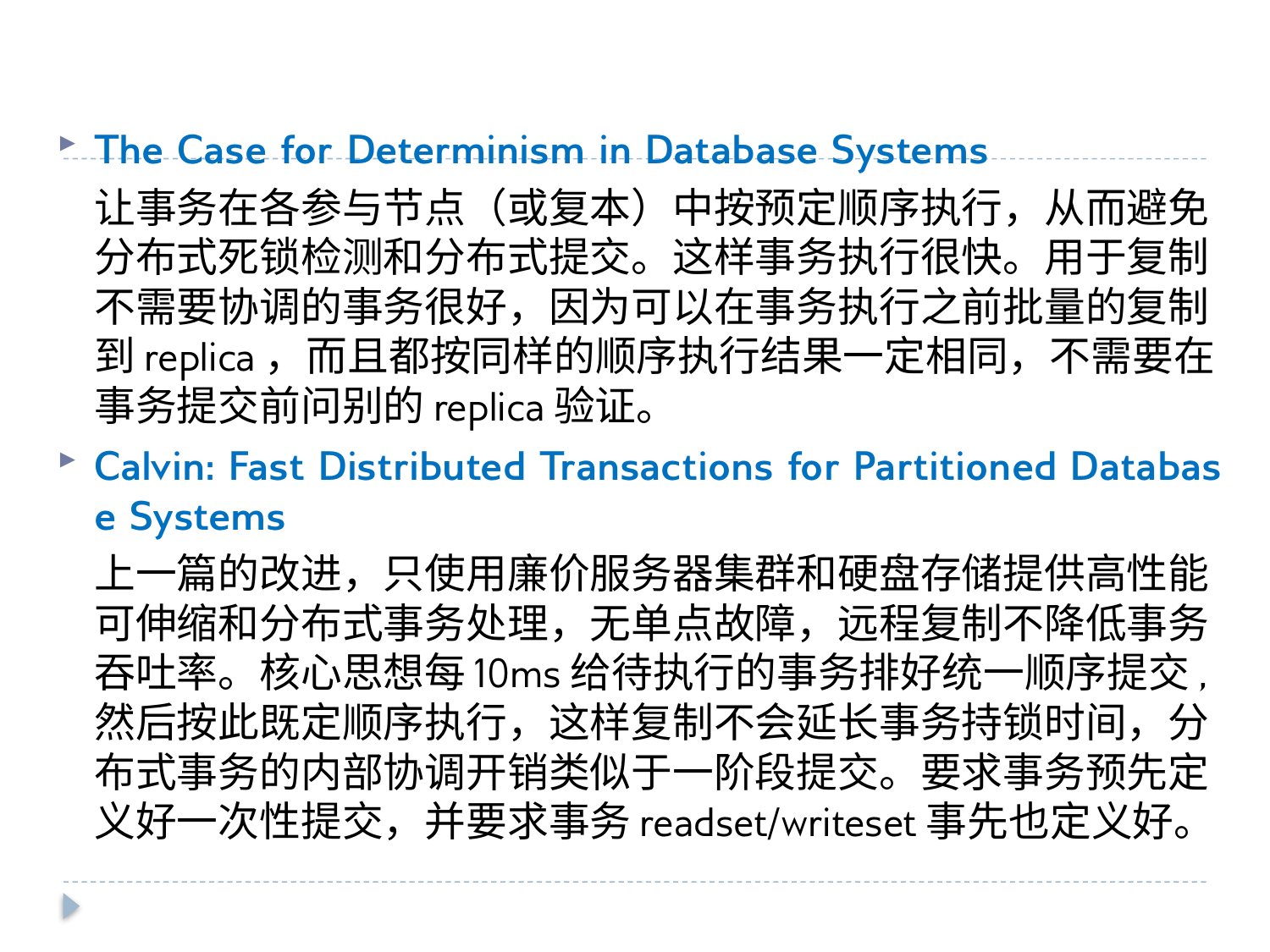

#
The Case for Determinism in Database Systems
   让事务在各参与节点（或复本）中按预定顺序执行，从而避免分布式死锁检测和分布式提交。这样事务执行很快。用于复制不需要协调的事务很好，因为可以在事务执行之前批量的复制到replica，而且都按同样的顺序执行结果一定相同，不需要在事务提交前问别的replica验证。
Calvin: Fast Distributed Transactions for Partitioned Database Systems
   上一篇的改进，只使用廉价服务器集群和硬盘存储提供高性能可伸缩和分布式事务处理，无单点故障，远程复制不降低事务吞吐率。核心思想每10ms给待执行的事务排好统一顺序提交,然后按此既定顺序执行，这样复制不会延长事务持锁时间，分布式事务的内部协调开销类似于一阶段提交。要求事务预先定义好一次性提交，并要求事务readset/writeset事先也定义好。